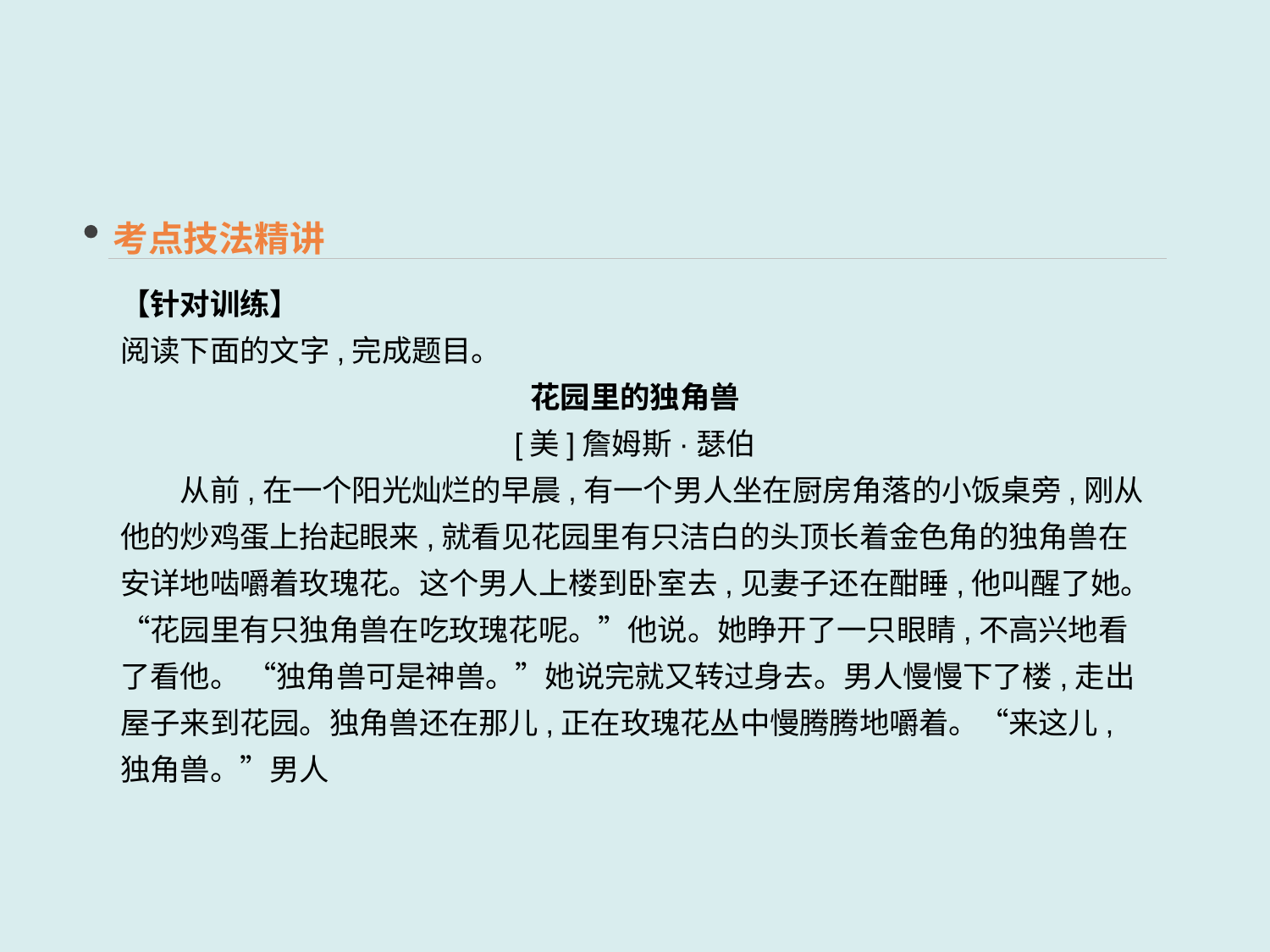

考点技法精讲

【针对训练】
阅读下面的文字,完成题目。
花园里的独角兽
[美]詹姆斯·瑟伯
　　从前,在一个阳光灿烂的早晨,有一个男人坐在厨房角落的小饭桌旁,刚从他的炒鸡蛋上抬起眼来,就看见花园里有只洁白的头顶长着金色角的独角兽在安详地啮嚼着玫瑰花。这个男人上楼到卧室去,见妻子还在酣睡,他叫醒了她。“花园里有只独角兽在吃玫瑰花呢。”他说。她睁开了一只眼睛,不高兴地看了看他。 “独角兽可是神兽。”她说完就又转过身去。男人慢慢下了楼,走出屋子来到花园。独角兽还在那儿,正在玫瑰花丛中慢腾腾地嚼着。“来这儿,独角兽。”男人